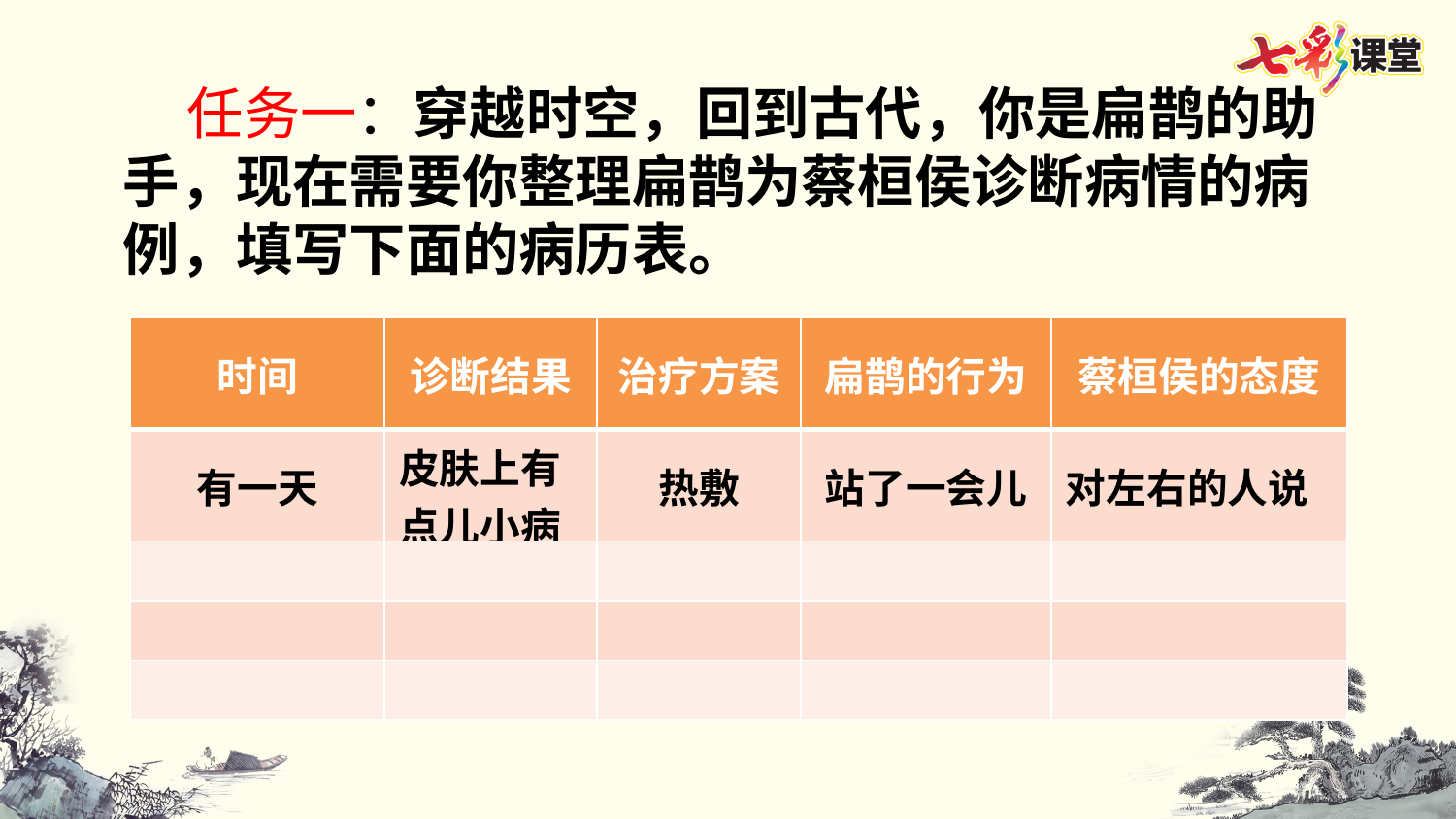

任务一：穿越时空，回到古代，你是扁鹊的助手，现在需要你整理扁鹊为蔡桓侯诊断病情的病例，填写下面的病历表。
| 时间 | 诊断结果 | 治疗方案 | 扁鹊的行为 | 蔡桓侯的态度 |
| --- | --- | --- | --- | --- |
| 有一天 | 皮肤上有点儿小病 | 热敷 | 站了一会儿 | 对左右的人说 |
|  |  |  |  |  |
|  |  |  |  |  |
|  |  |  |  |  |